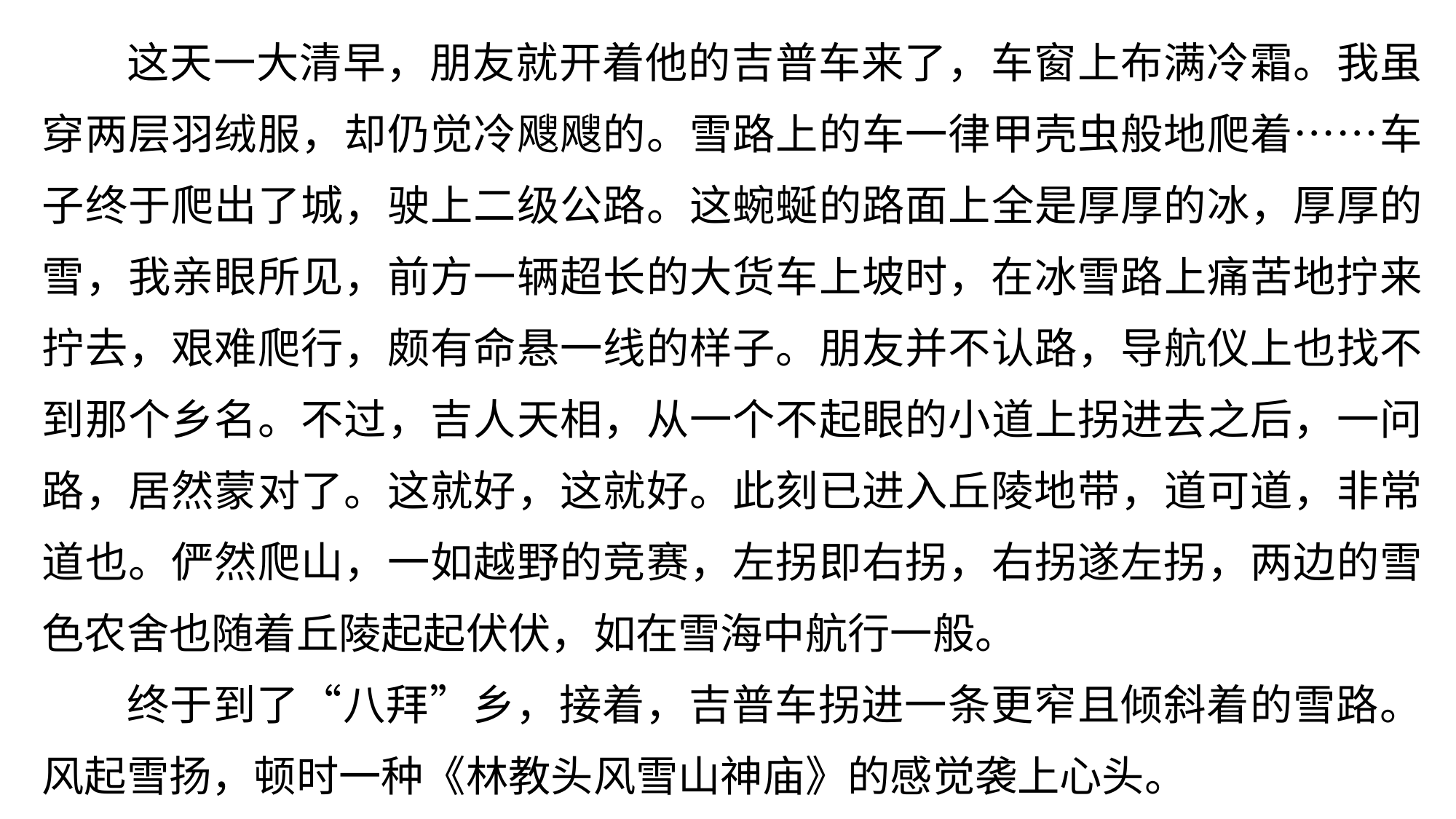

这天一大清早，朋友就开着他的吉普车来了，车窗上布满冷霜。我虽穿两层羽绒服，却仍觉冷飕飕的。雪路上的车一律甲壳虫般地爬着……车子终于爬出了城，驶上二级公路。这蜿蜒的路面上全是厚厚的冰，厚厚的雪，我亲眼所见，前方一辆超长的大货车上坡时，在冰雪路上痛苦地拧来拧去，艰难爬行，颇有命悬一线的样子。朋友并不认路，导航仪上也找不到那个乡名。不过，吉人天相，从一个不起眼的小道上拐进去之后，一问路，居然蒙对了。这就好，这就好。此刻已进入丘陵地带，道可道，非常道也。俨然爬山，一如越野的竞赛，左拐即右拐，右拐遂左拐，两边的雪色农舍也随着丘陵起起伏伏，如在雪海中航行一般。
终于到了“八拜”乡，接着，吉普车拐进一条更窄且倾斜着的雪路。风起雪扬，顿时一种《林教头风雪山神庙》的感觉袭上心头。